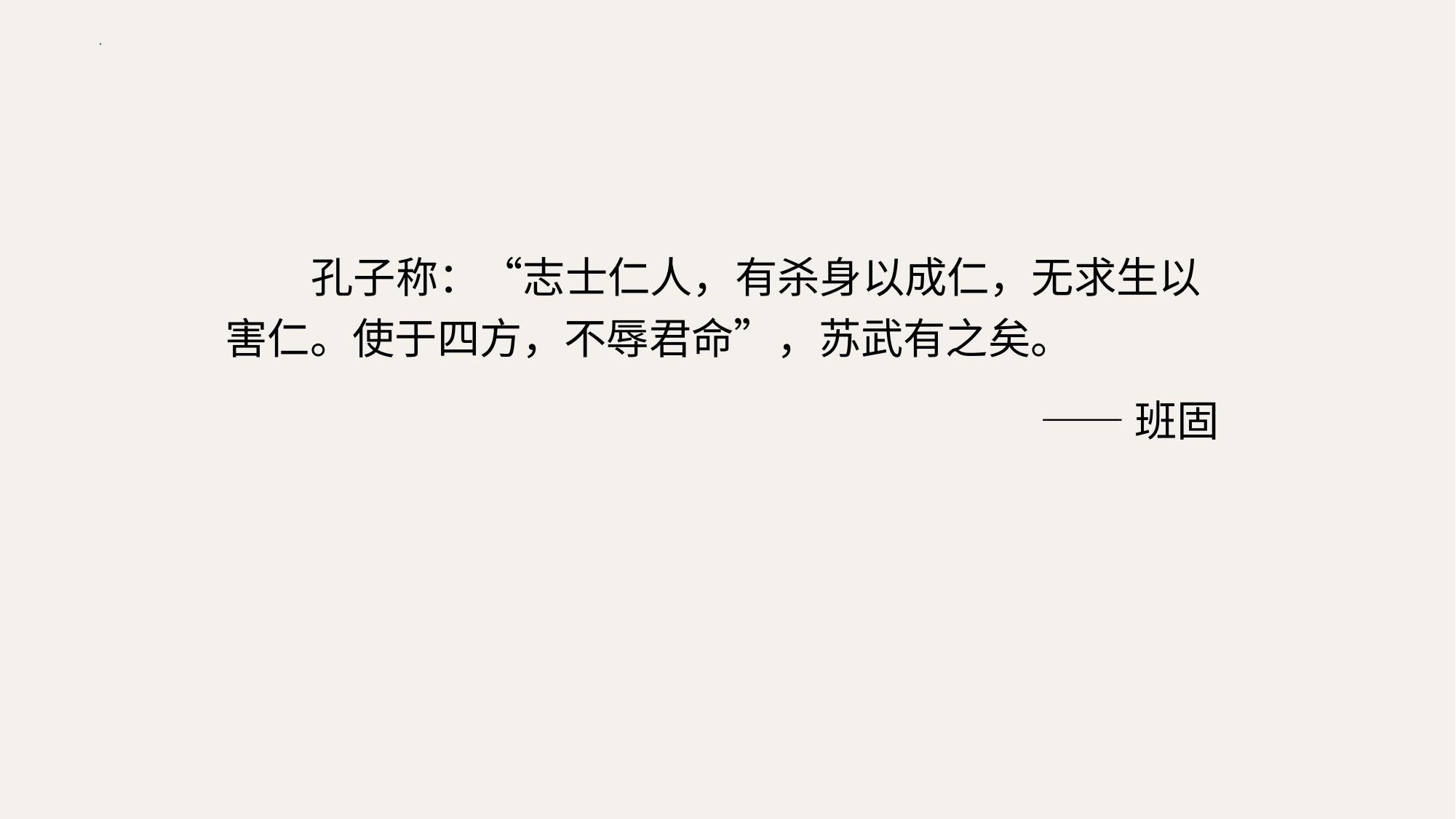

孔子称：“志士仁人，有杀身以成仁，无求生以害仁。使于四方，不辱君命”，苏武有之矣。
——班固